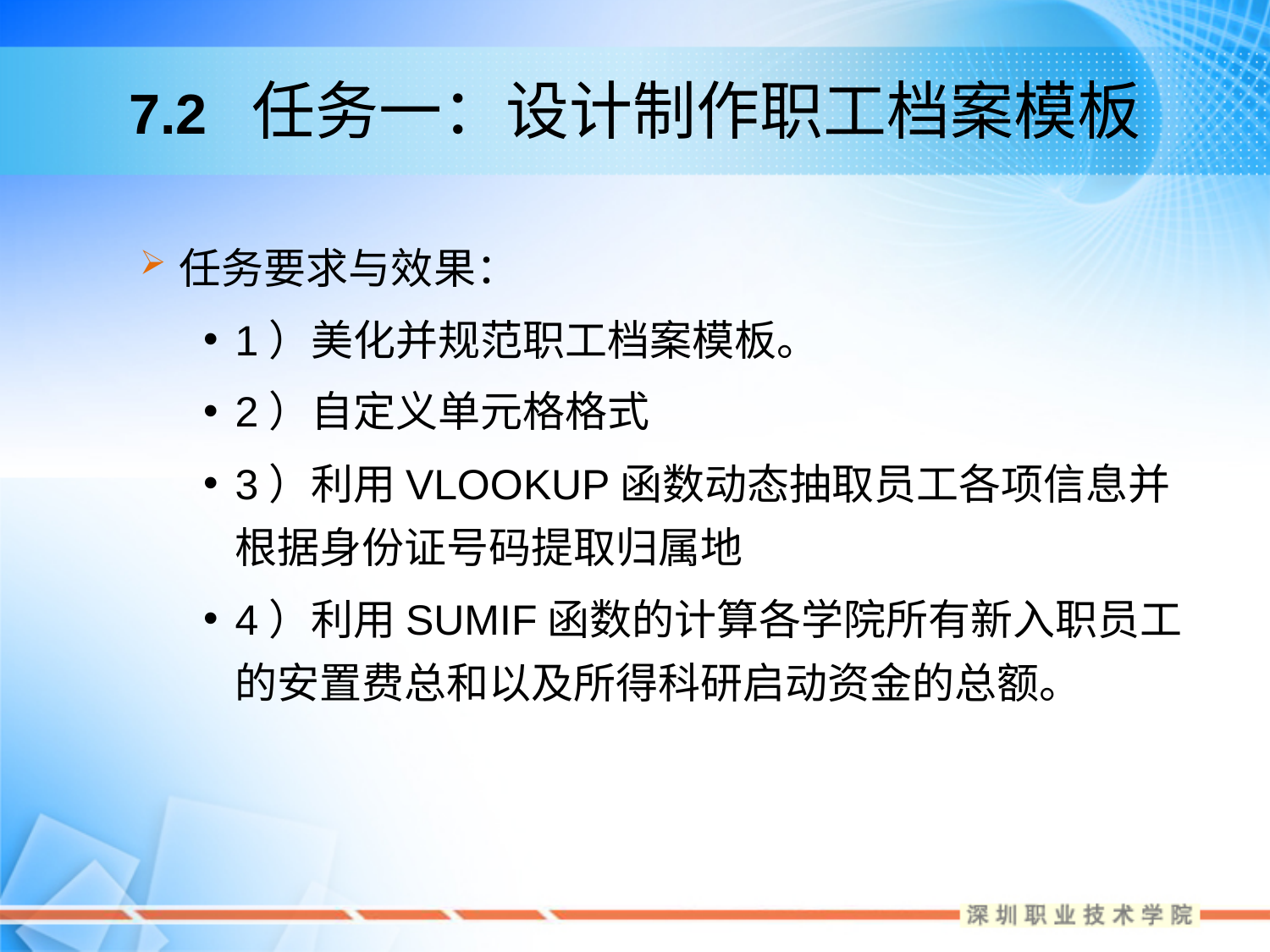

# 7.2  任务一：设计制作职工档案模板
任务要求与效果：
1）美化并规范职工档案模板。
2）自定义单元格格式
3）利用VLOOKUP函数动态抽取员工各项信息并根据身份证号码提取归属地
4）利用SUMIF函数的计算各学院所有新入职员工的安置费总和以及所得科研启动资金的总额。